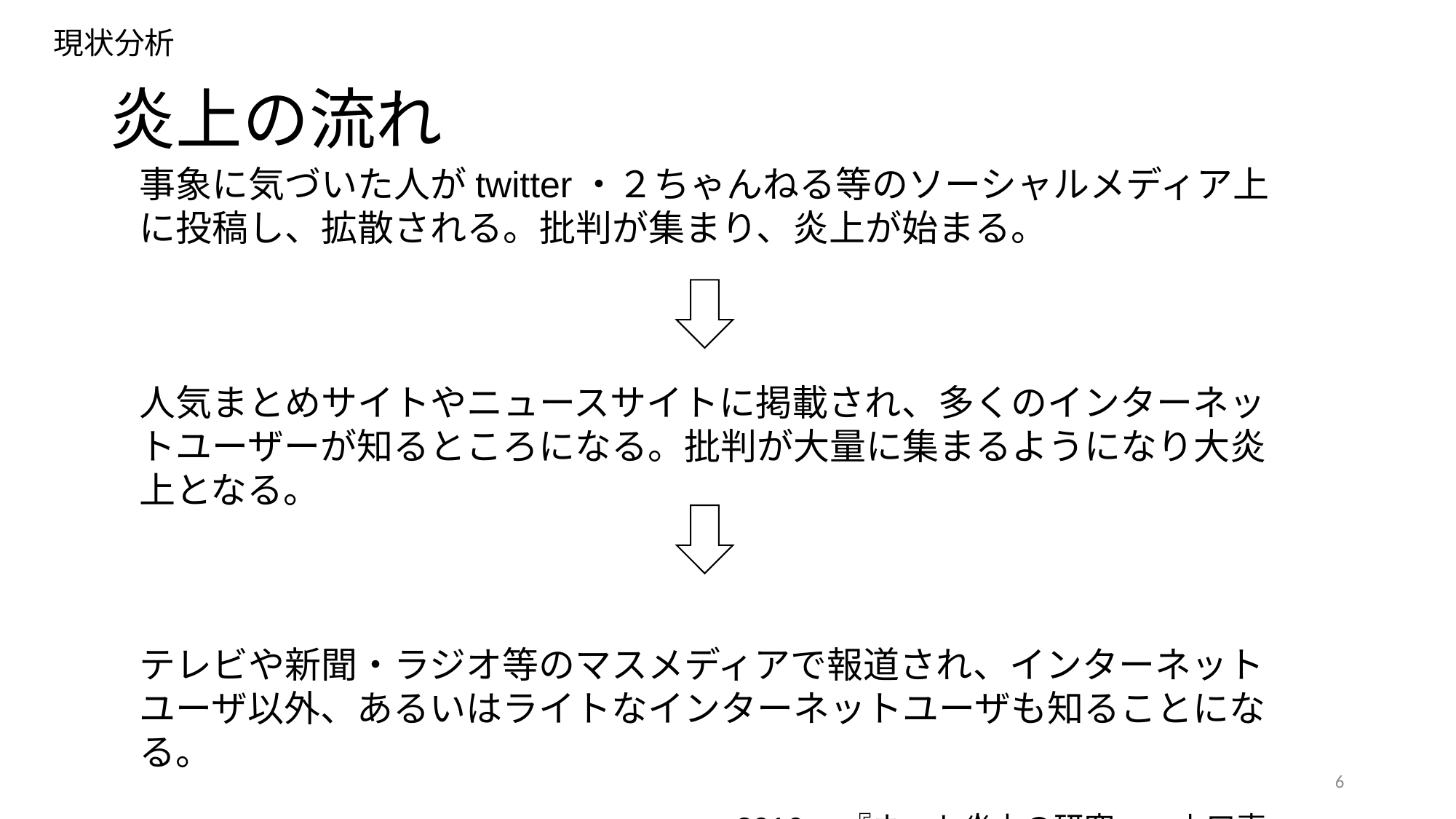

現状分析
# 炎上の流れ
事象に気づいた人がtwitter・２ちゃんねる等のソーシャルメディア上に投稿し、拡散される。批判が集まり、炎上が始まる。

人気まとめサイトやニュースサイトに掲載され、多くのインターネットユーザーが知るところになる。批判が大量に集まるようになり大炎上となる。

テレビや新聞・ラジオ等のマスメディアで報道され、インターネットユーザ以外、あるいはライトなインターネットユーザも知ることになる。

2016　『ネット炎上の研究』　山口真一

6